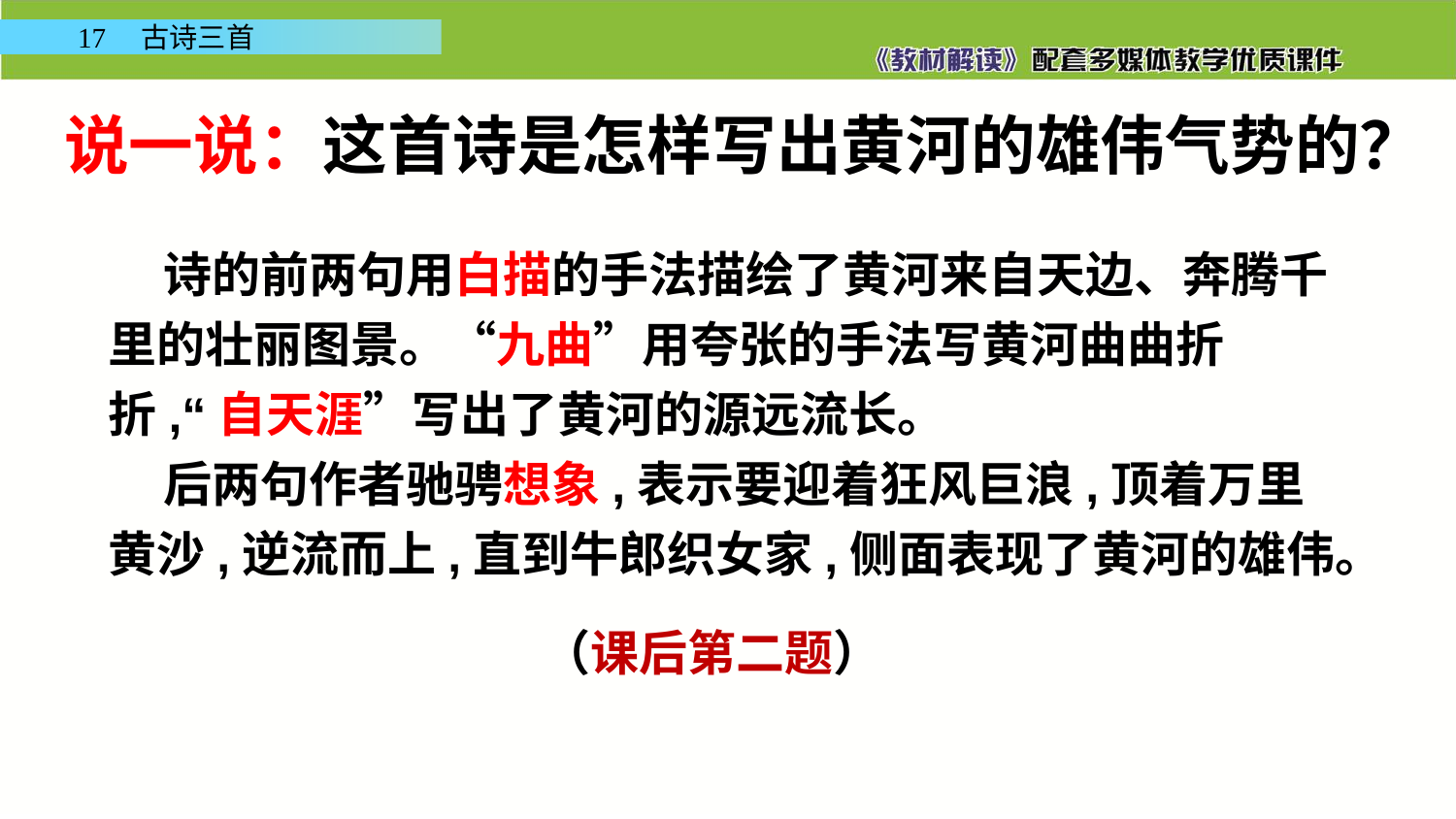

说一说：这首诗是怎样写出黄河的雄伟气势的？
    诗的前两句用白描的手法描绘了黄河来自天边、奔腾千里的壮丽图景。“九曲”用夸张的手法写黄河曲曲折折,“自天涯”写出了黄河的源远流长。
    后两句作者驰骋想象,表示要迎着狂风巨浪,顶着万里黄沙,逆流而上,直到牛郎织女家,侧面表现了黄河的雄伟。
（课后第二题）